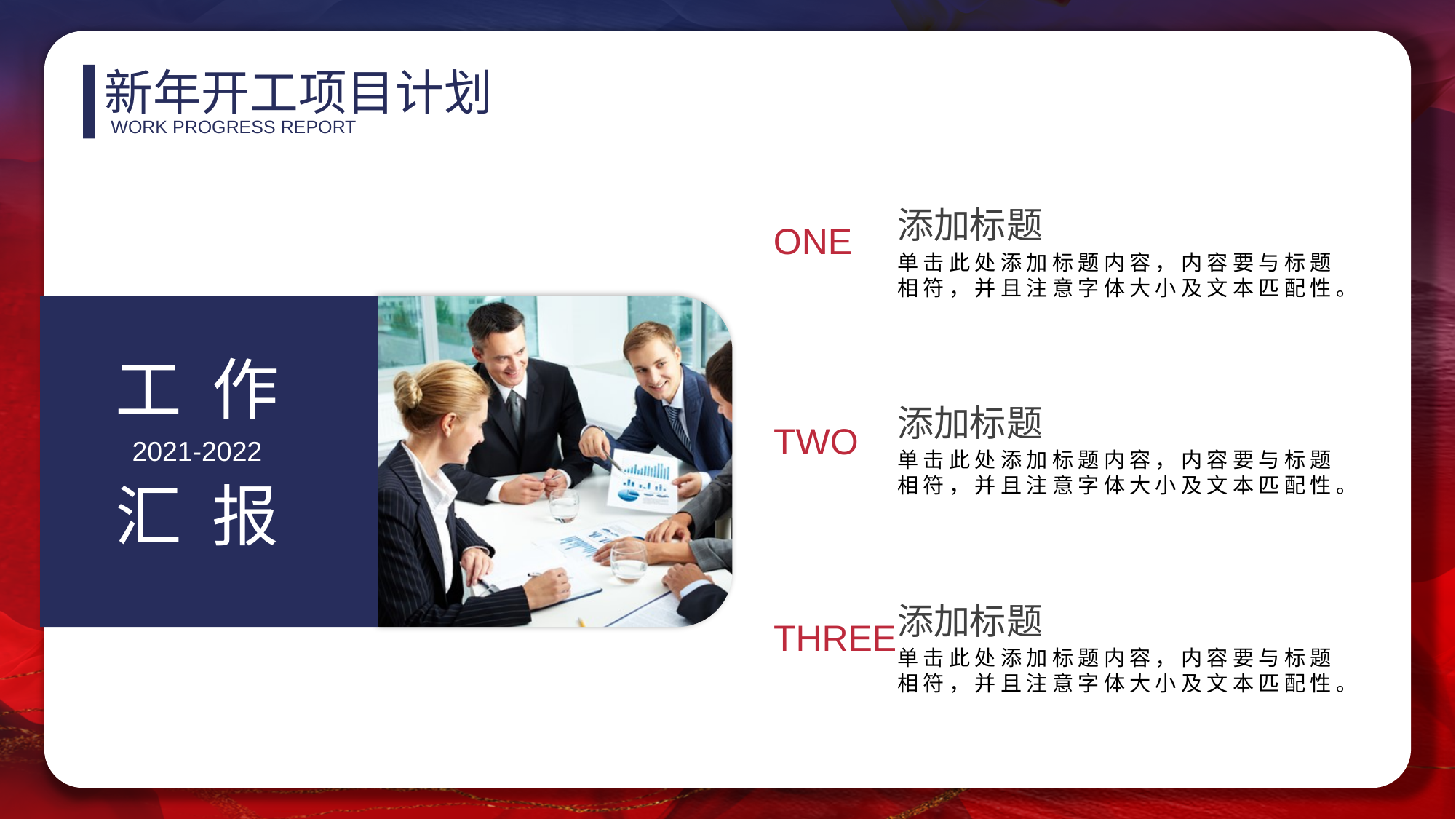

新年开工项目计划
WORK PROGRESS REPORT

添加标题
ONE
单击此处添加标题内容，内容要与标题相符，并且注意字体大小及文本匹配性。

工  作
2021-2022
汇  报

添加标题
TWO
单击此处添加标题内容，内容要与标题相符，并且注意字体大小及文本匹配性。
添加标题
THREE
单击此处添加标题内容，内容要与标题相符，并且注意字体大小及文本匹配性。
PPT下载 http://www.1ppt.com/xiazai/